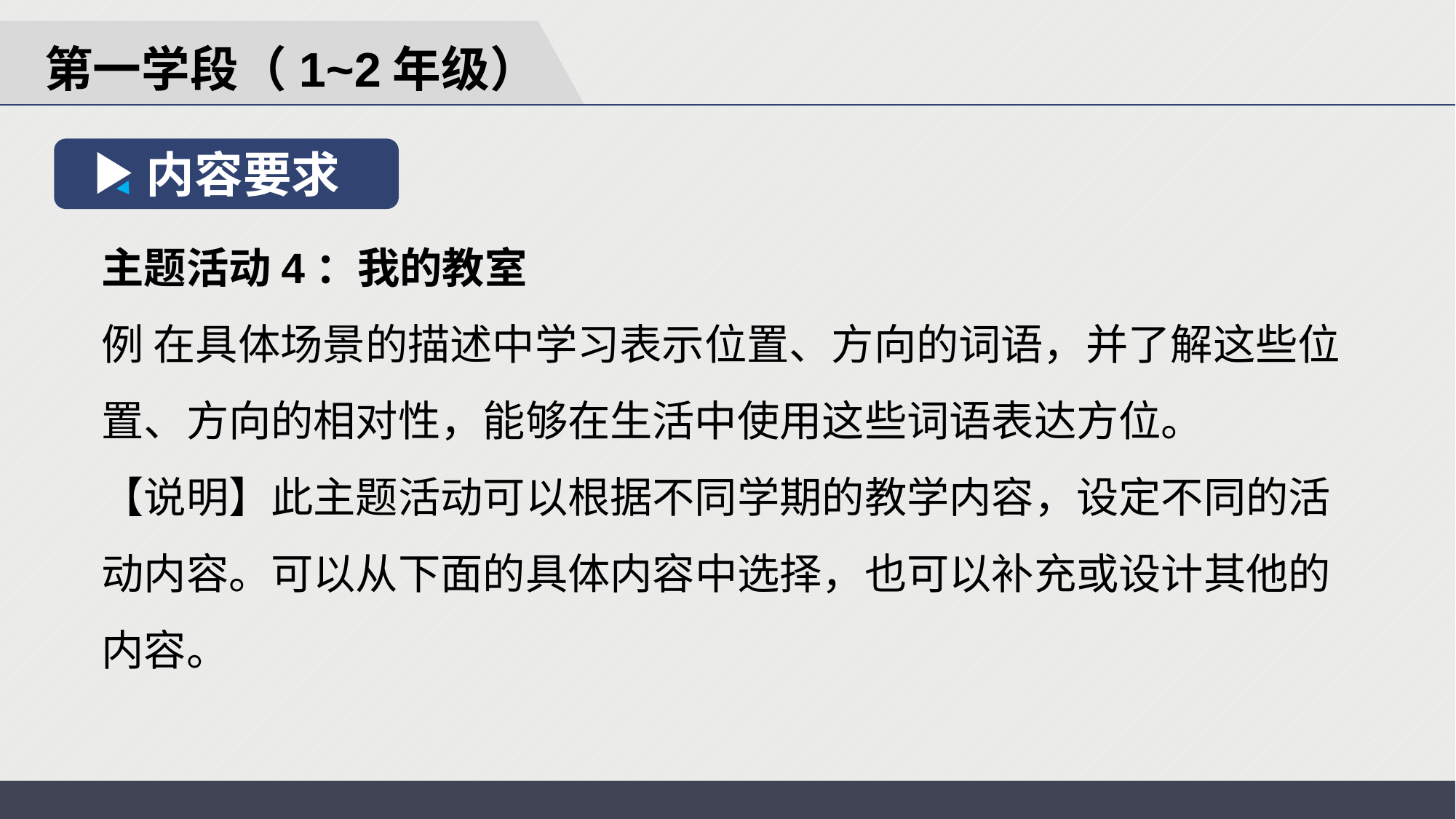

第一学段（1~2年级）
内容要求

主题活动4：我的教室
例 在具体场景的描述中学习表示位置、方向的词语，并了解这些位置、方向的相对性，能够在生活中使用这些词语表达方位。
【说明】此主题活动可以根据不同学期的教学内容，设定不同的活动内容。可以从下面的具体内容中选择，也可以补充或设计其他的内容。